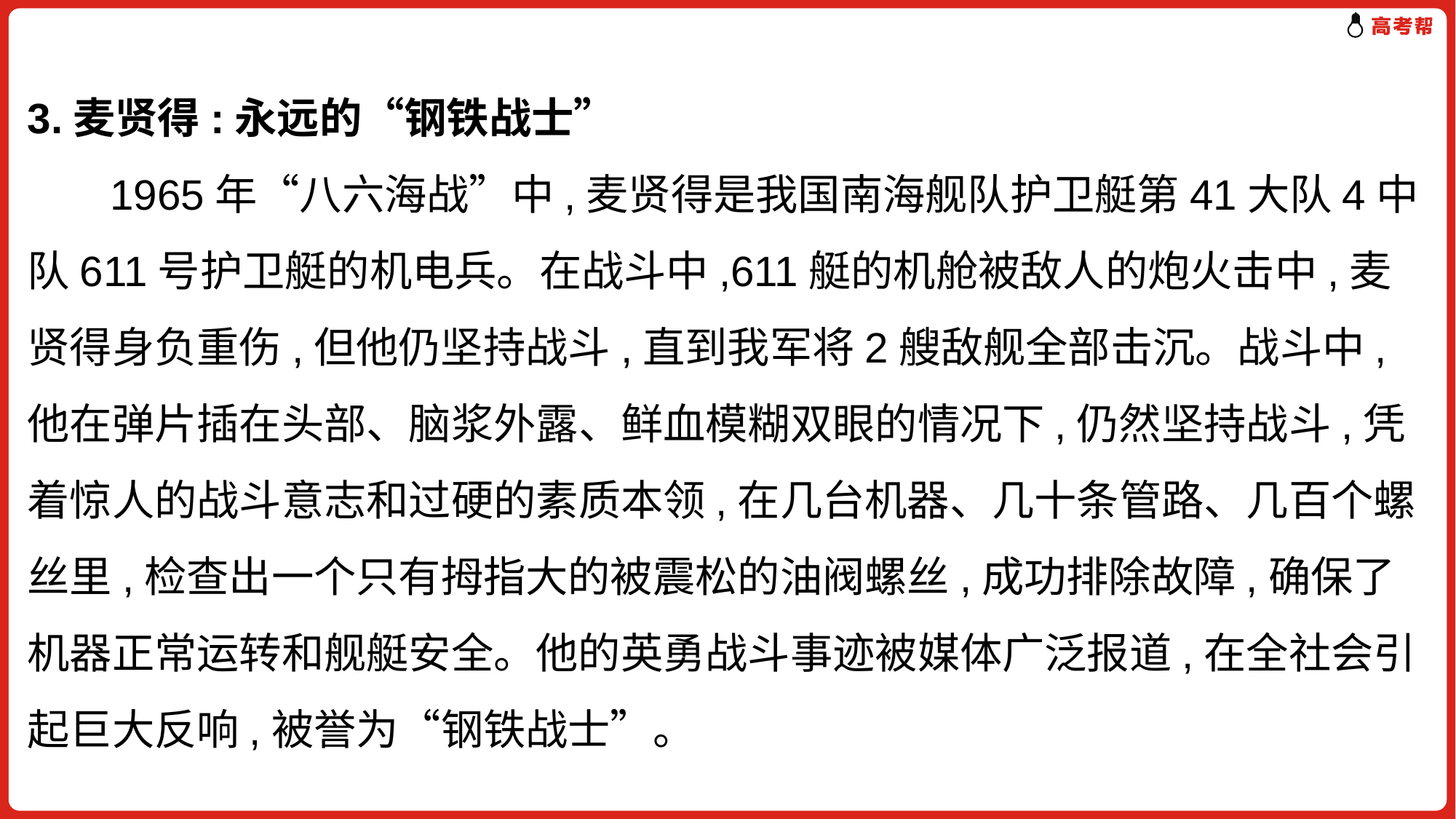

3.麦贤得:永远的“钢铁战士”
       1965年“八六海战”中,麦贤得是我国南海舰队护卫艇第41大队4中队611号护卫艇的机电兵。在战斗中,611艇的机舱被敌人的炮火击中,麦贤得身负重伤,但他仍坚持战斗,直到我军将2艘敌舰全部击沉。战斗中,他在弹片插在头部、脑浆外露、鲜血模糊双眼的情况下,仍然坚持战斗,凭着惊人的战斗意志和过硬的素质本领,在几台机器、几十条管路、几百个螺丝里,检查出一个只有拇指大的被震松的油阀螺丝,成功排除故障,确保了机器正常运转和舰艇安全。他的英勇战斗事迹被媒体广泛报道,在全社会引起巨大反响,被誉为“钢铁战士”。